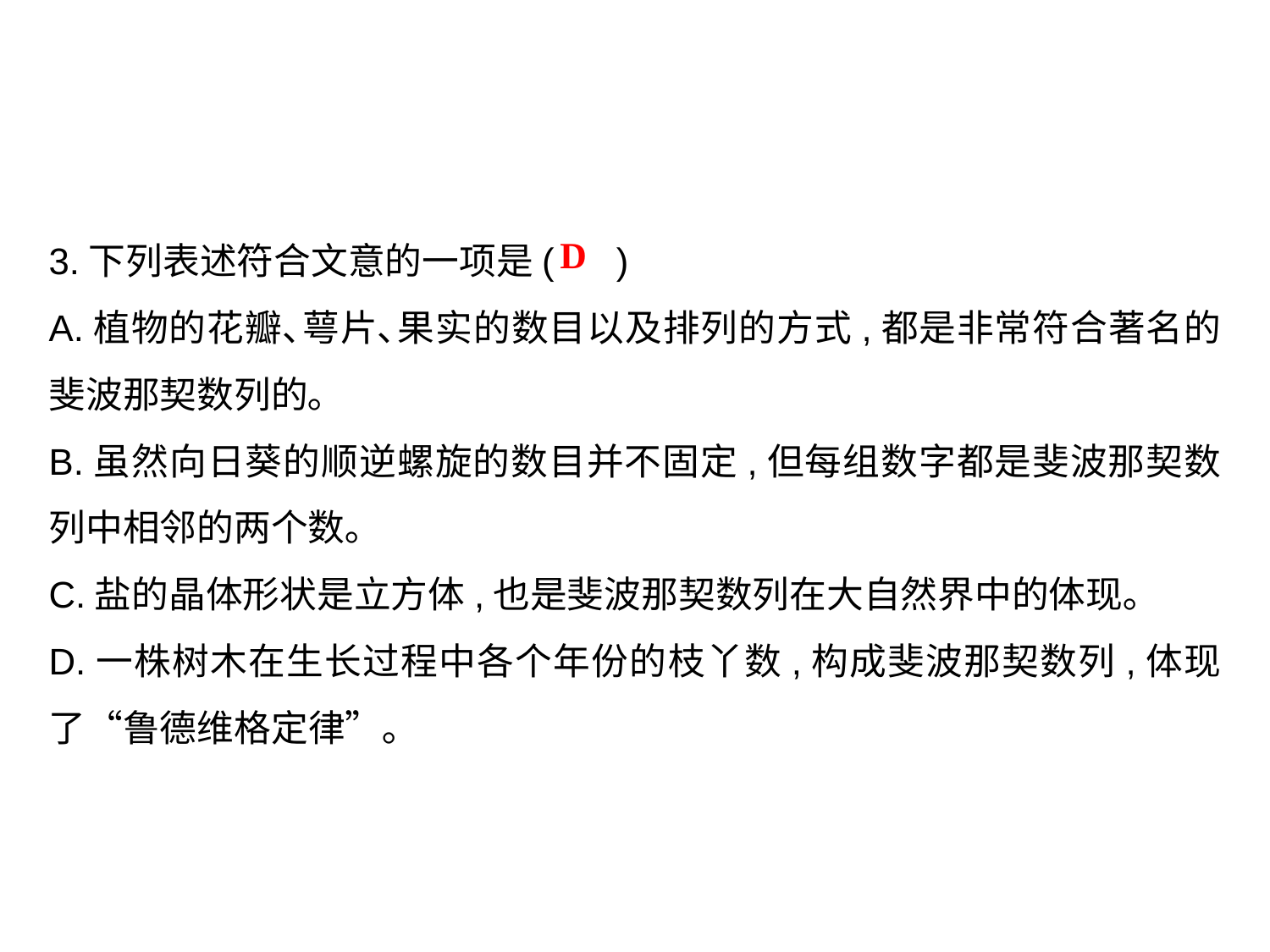

3.下列表述符合文意的一项是(      )
A.植物的花瓣､萼片､果实的数目以及排列的方式,都是非常符合著名的斐波那契数列的｡
B.虽然向日葵的顺逆螺旋的数目并不固定,但每组数字都是斐波那契数列中相邻的两个数｡
C.盐的晶体形状是立方体,也是斐波那契数列在大自然界中的体现｡
D.一株树木在生长过程中各个年份的枝丫数,构成斐波那契数列,体现了“鲁德维格定律”｡
D